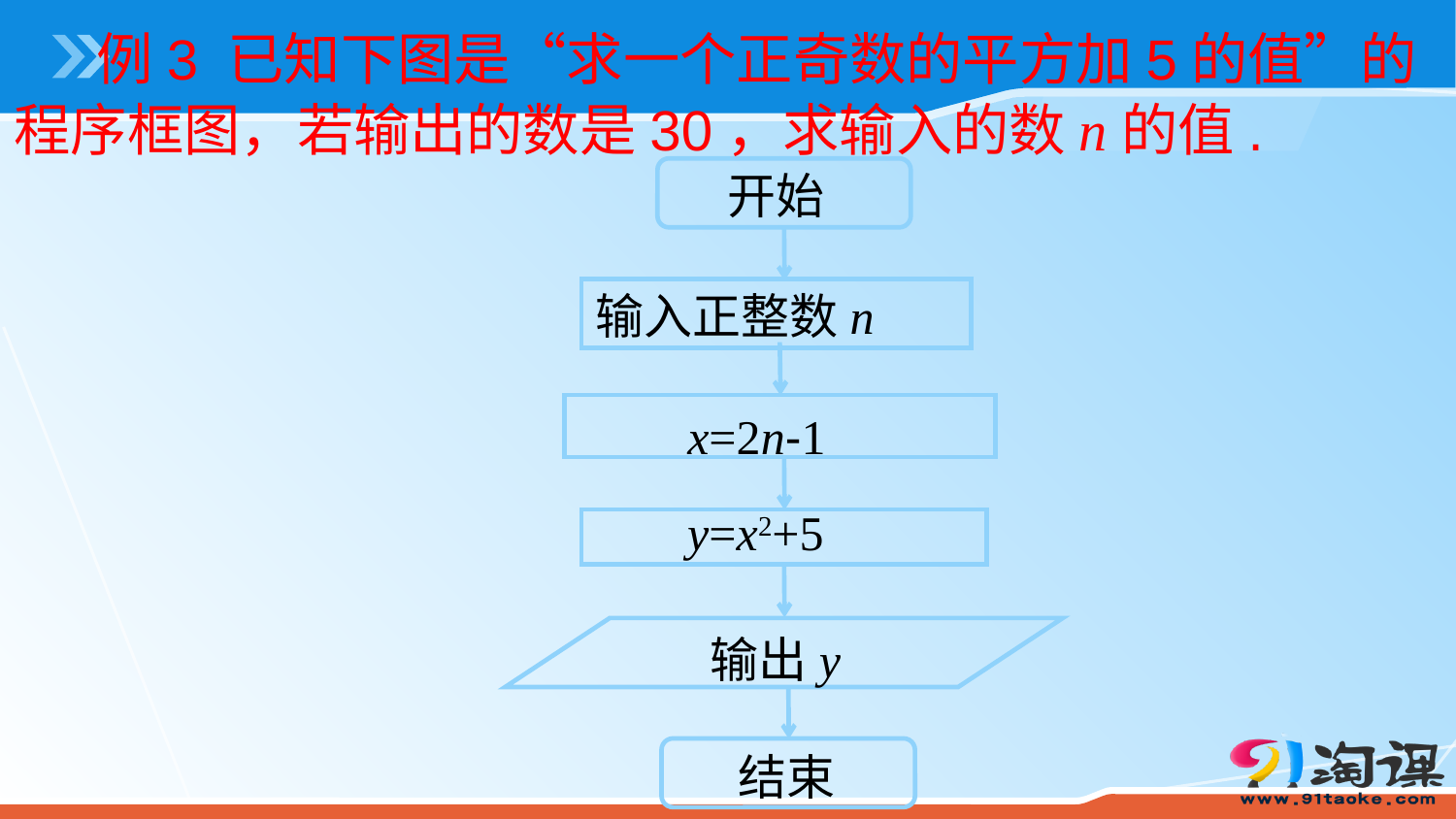

例3 已知下图是“求一个正奇数的平方加5的值”的程序框图，若输出的数是30，求输入的数n的值.

开始

输入正整数n

x=2n-1

y=x2+5

输出y

结束